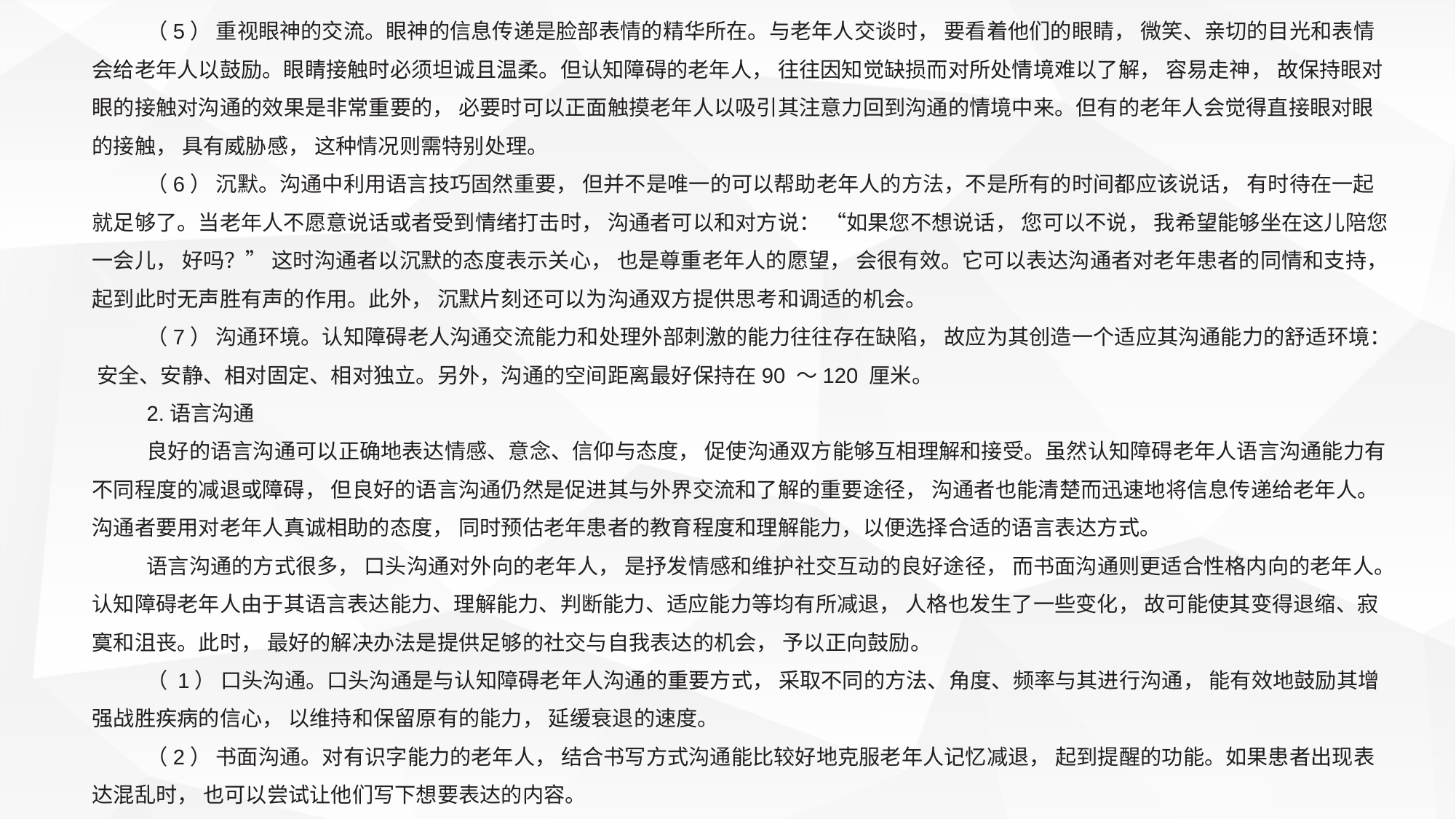

（5） 重视眼神的交流。眼神的信息传递是脸部表情的精华所在。与老年人交谈时， 要看着他们的眼睛， 微笑、亲切的目光和表情会给老年人以鼓励。眼睛接触时必须坦诚且温柔。但认知障碍的老年人， 往往因知觉缺损而对所处情境难以了解， 容易走神， 故保持眼对眼的接触对沟通的效果是非常重要的， 必要时可以正面触摸老年人以吸引其注意力回到沟通的情境中来。但有的老年人会觉得直接眼对眼的接触， 具有威胁感， 这种情况则需特别处理。
（6） 沉默。沟通中利用语言技巧固然重要， 但并不是唯一的可以帮助老年人的方法，不是所有的时间都应该说话， 有时待在一起就足够了。当老年人不愿意说话或者受到情绪打击时， 沟通者可以和对方说： “如果您不想说话， 您可以不说， 我希望能够坐在这儿陪您一会儿， 好吗？” 这时沟通者以沉默的态度表示关心， 也是尊重老年人的愿望， 会很有效。它可以表达沟通者对老年患者的同情和支持， 起到此时无声胜有声的作用。此外， 沉默片刻还可以为沟通双方提供思考和调适的机会。
（7） 沟通环境。认知障碍老人沟通交流能力和处理外部刺激的能力往往存在缺陷， 故应为其创造一个适应其沟通能力的舒适环境： 安全、安静、相对固定、相对独立。另外，沟通的空间距离最好保持在90 ～120 厘米。
2.语言沟通
良好的语言沟通可以正确地表达情感、意念、信仰与态度， 促使沟通双方能够互相理解和接受。虽然认知障碍老年人语言沟通能力有不同程度的减退或障碍， 但良好的语言沟通仍然是促进其与外界交流和了解的重要途径， 沟通者也能清楚而迅速地将信息传递给老年人。沟通者要用对老年人真诚相助的态度， 同时预估老年患者的教育程度和理解能力，以便选择合适的语言表达方式。
语言沟通的方式很多， 口头沟通对外向的老年人， 是抒发情感和维护社交互动的良好途径， 而书面沟通则更适合性格内向的老年人。认知障碍老年人由于其语言表达能力、理解能力、判断能力、适应能力等均有所减退， 人格也发生了一些变化， 故可能使其变得退缩、寂寞和沮丧。此时， 最好的解决办法是提供足够的社交与自我表达的机会， 予以正向鼓励。
（ 1） 口头沟通。口头沟通是与认知障碍老年人沟通的重要方式， 采取不同的方法、角度、频率与其进行沟通， 能有效地鼓励其增强战胜疾病的信心， 以维持和保留原有的能力， 延缓衰退的速度。
（2） 书面沟通。对有识字能力的老年人， 结合书写方式沟通能比较好地克服老年人记忆减退， 起到提醒的功能。如果患者出现表达混乱时， 也可以尝试让他们写下想要表达的内容。